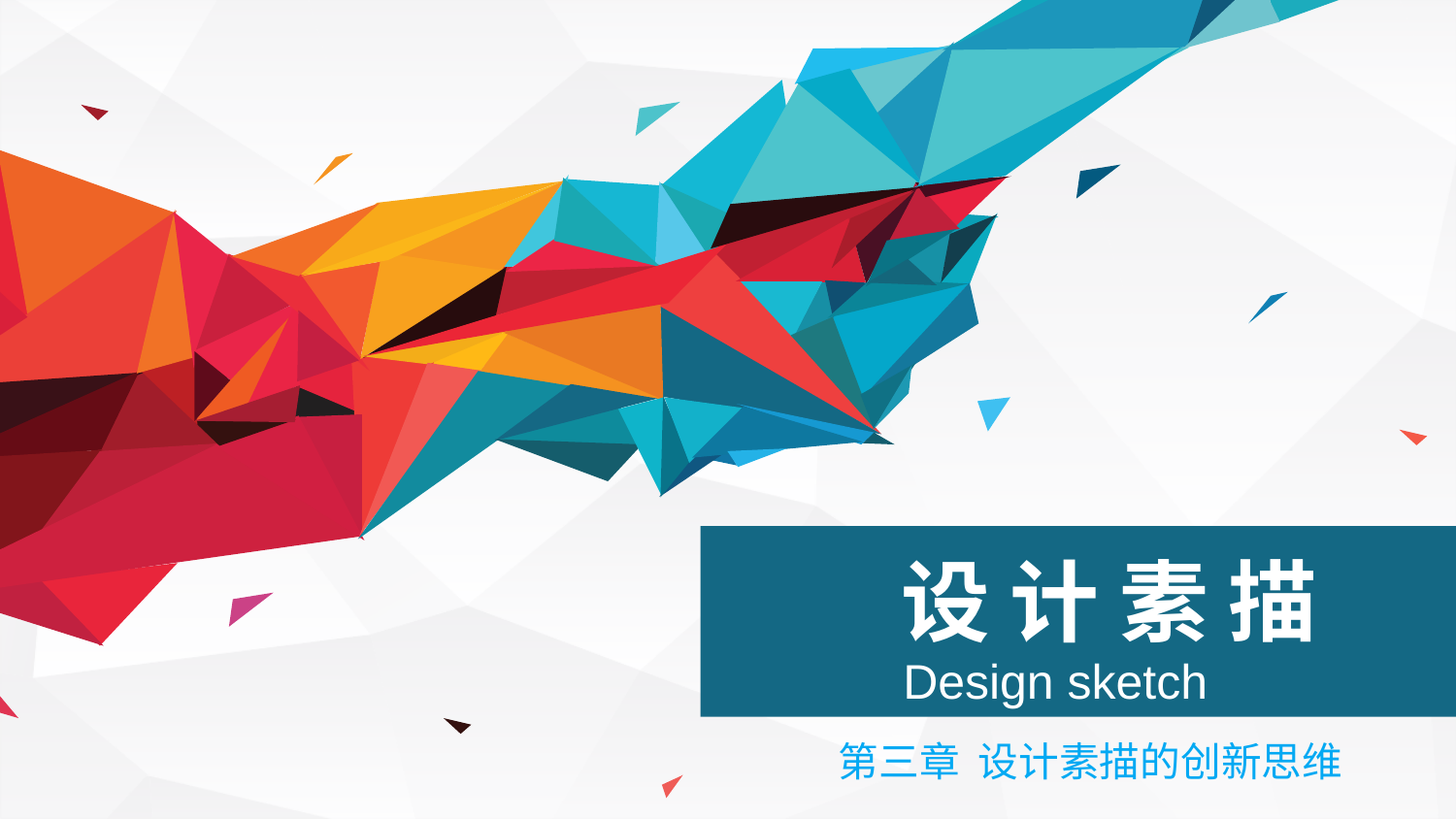

设 计 素 描
Design sketch
第三章  设计素描的创新思维